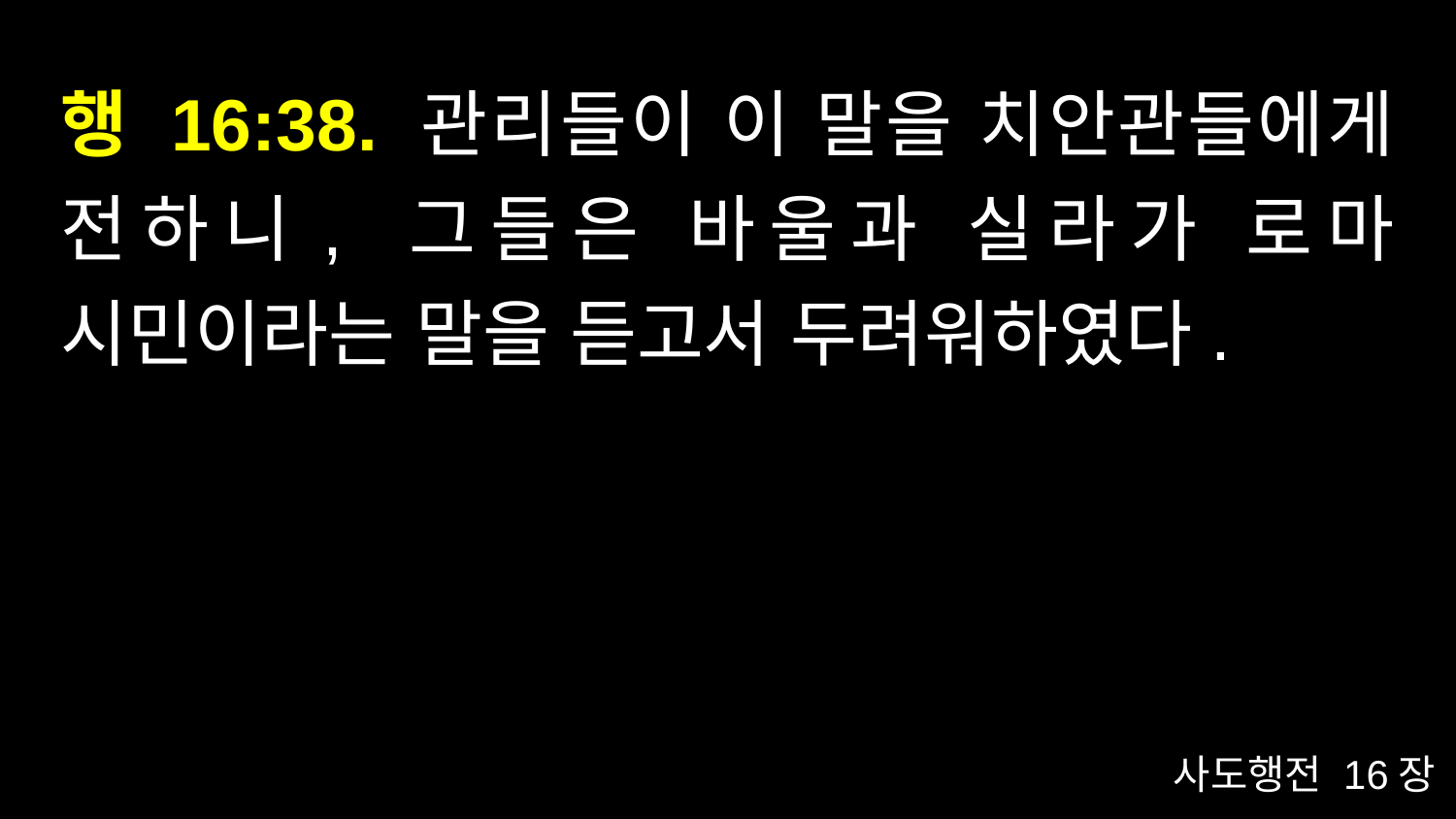

# 행 16:38. 관리들이 이 말을 치안관들에게 전하니, 그들은 바울과 실라가 로마 시민이라는 말을 듣고서 두려워하였다.
사도행전 16장